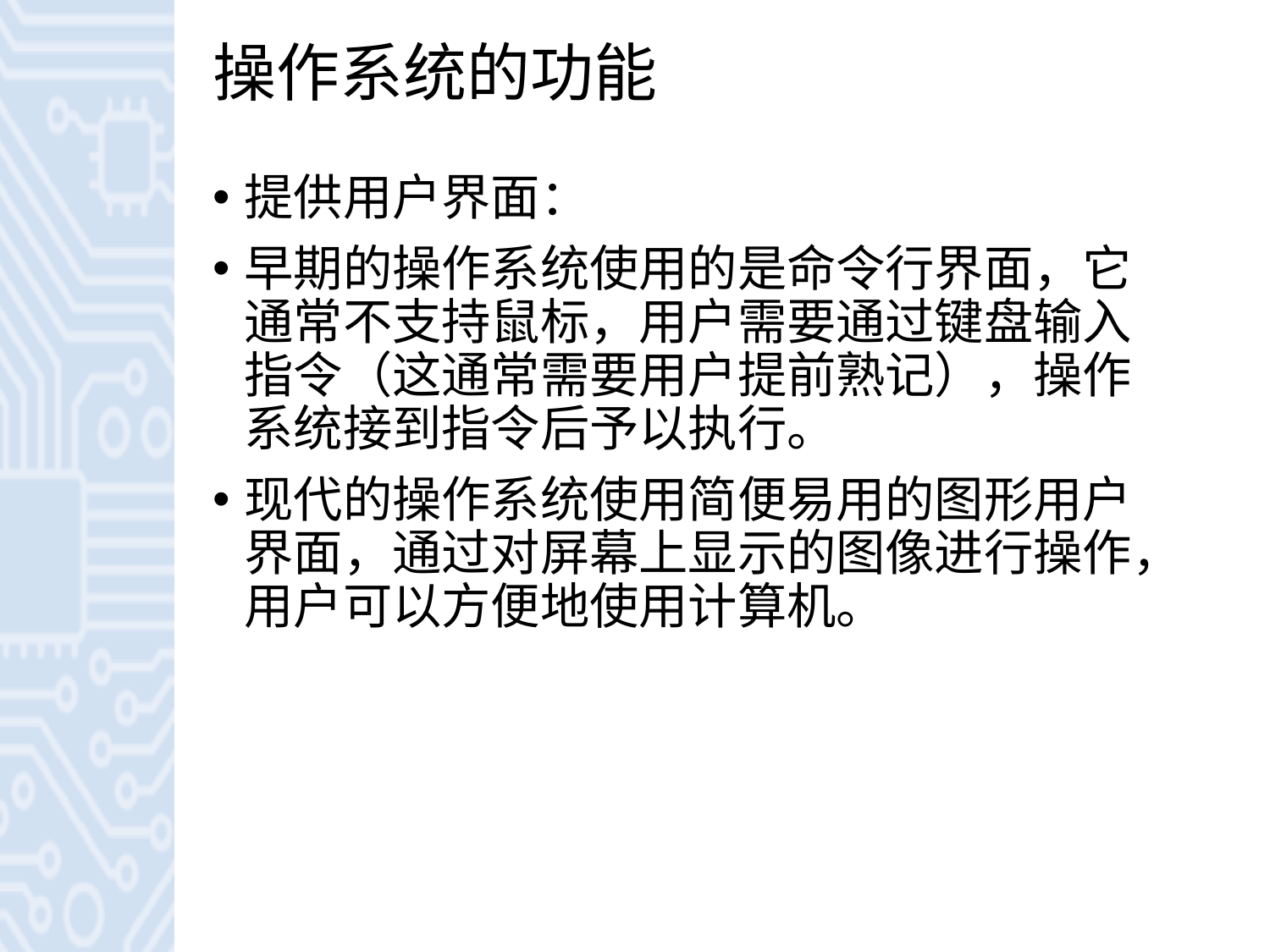

# 操作系统的功能
提供用户界面：
早期的操作系统使用的是命令行界面，它通常不支持鼠标，用户需要通过键盘输入指令（这通常需要用户提前熟记），操作系统接到指令后予以执行。
现代的操作系统使用简便易用的图形用户界面，通过对屏幕上显示的图像进行操作，用户可以方便地使用计算机。